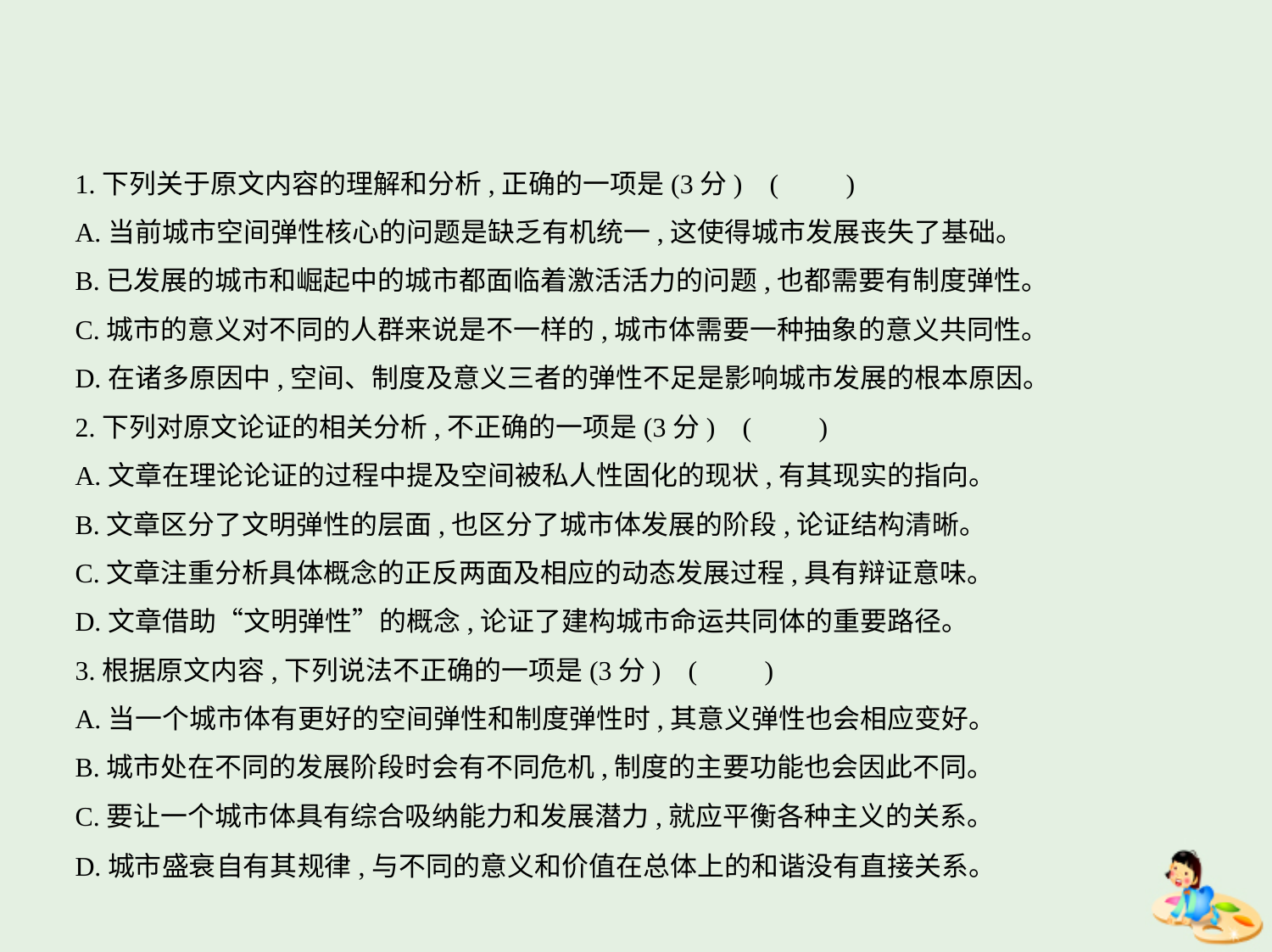

1.下列关于原文内容的理解和分析,正确的一项是(3分) (　　)
A.当前城市空间弹性核心的问题是缺乏有机统一,这使得城市发展丧失了基础。
B.已发展的城市和崛起中的城市都面临着激活活力的问题,也都需要有制度弹性。
C.城市的意义对不同的人群来说是不一样的,城市体需要一种抽象的意义共同性。
D.在诸多原因中,空间、制度及意义三者的弹性不足是影响城市发展的根本原因。
2.下列对原文论证的相关分析,不正确的一项是(3分) (　　)
A.文章在理论论证的过程中提及空间被私人性固化的现状,有其现实的指向。
B.文章区分了文明弹性的层面,也区分了城市体发展的阶段,论证结构清晰。
C.文章注重分析具体概念的正反两面及相应的动态发展过程,具有辩证意味。
D.文章借助“文明弹性”的概念,论证了建构城市命运共同体的重要路径。
3.根据原文内容,下列说法不正确的一项是(3分) (　　)
A.当一个城市体有更好的空间弹性和制度弹性时,其意义弹性也会相应变好。
B.城市处在不同的发展阶段时会有不同危机,制度的主要功能也会因此不同。
C.要让一个城市体具有综合吸纳能力和发展潜力,就应平衡各种主义的关系。
D.城市盛衰自有其规律,与不同的意义和价值在总体上的和谐没有直接关系。